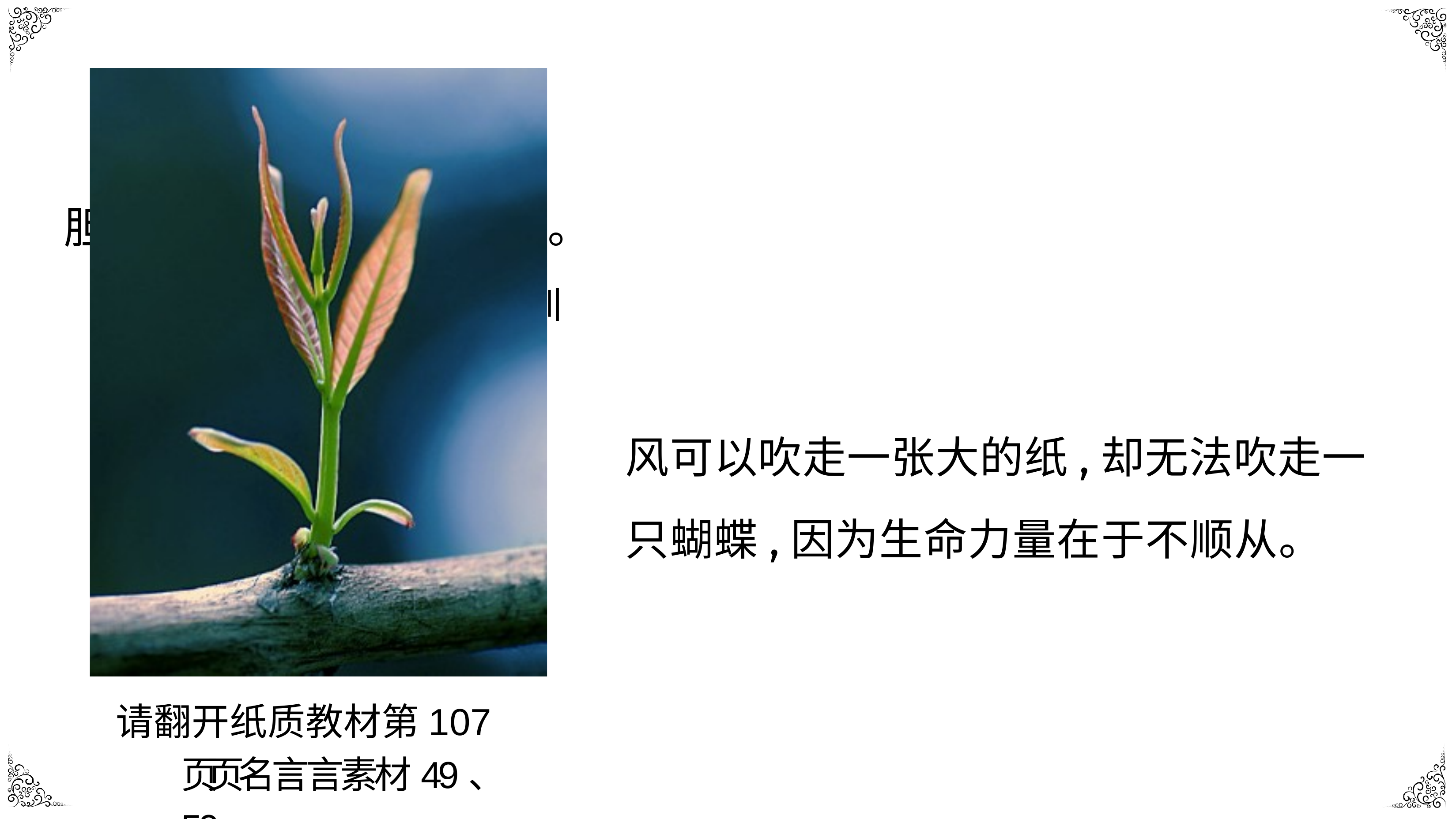

# 胆怯者当不了命运的捕手。

——阿姆斯特丹大学校训

风可以吹走一张大的纸,却无法吹走一
只蝴蝶,因为生命力量在于不顺从。
——冯骥才

请翻开纸质教材第107⻚页  名⾔言素材49、50